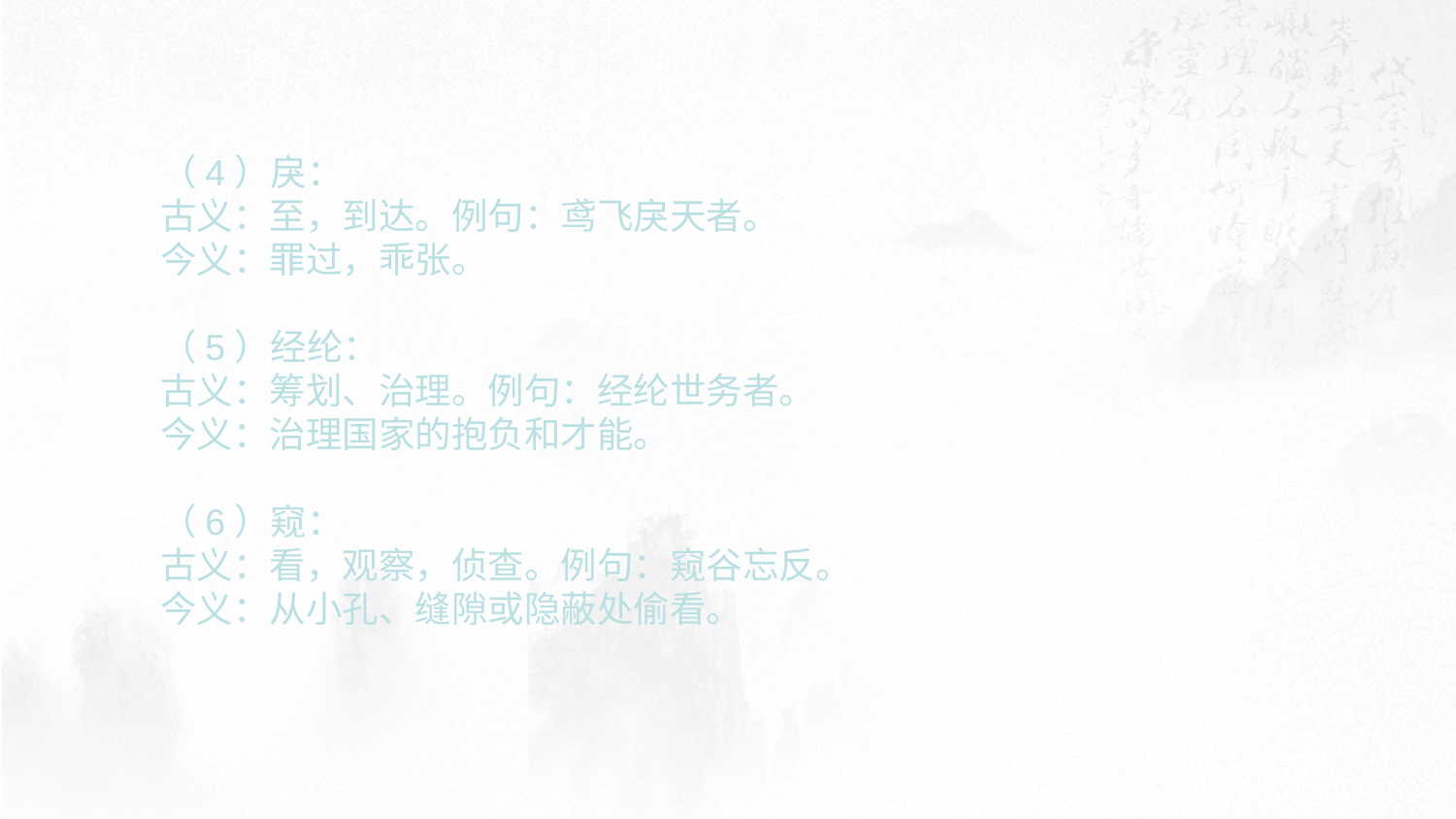

（4）戾：
古义：至，到达。例句：鸢飞戾天者。
今义：罪过，乖张。

（5）经纶：
古义：筹划、治理。例句：经纶世务者。
今义：治理国家的抱负和才能。

（6）窥：
古义：看，观察，侦查。例句：窥谷忘反。
今义：从小孔、缝隙或隐蔽处偷看。